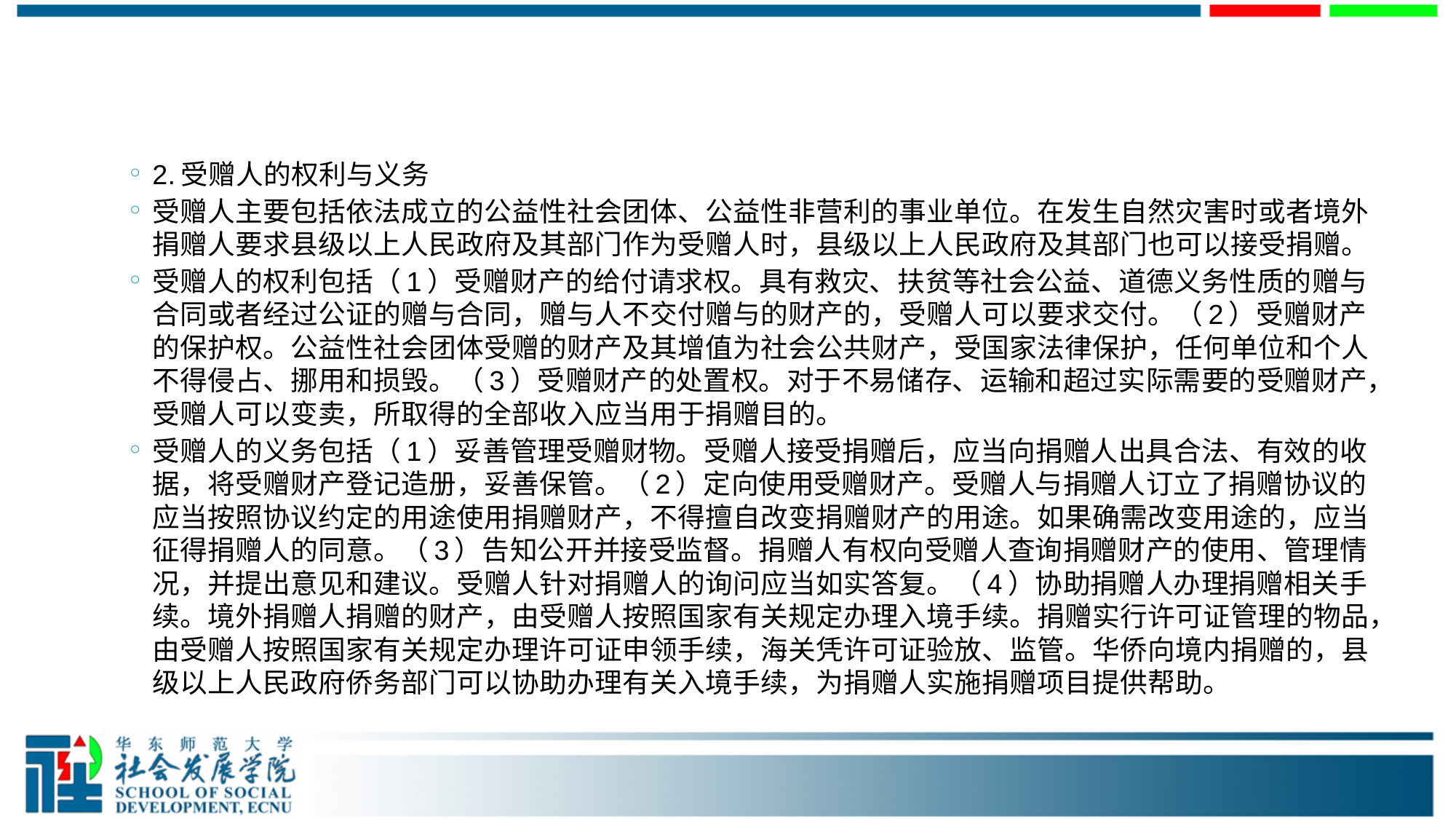

#
2.受赠人的权利与义务
受赠人主要包括依法成立的公益性社会团体、公益性非营利的事业单位。在发生自然灾害时或者境外捐赠人要求县级以上人民政府及其部门作为受赠人时，县级以上人民政府及其部门也可以接受捐赠。
受赠人的权利包括（1）受赠财产的给付请求权。具有救灾、扶贫等社会公益、道德义务性质的赠与合同或者经过公证的赠与合同，赠与人不交付赠与的财产的，受赠人可以要求交付。（2）受赠财产的保护权。公益性社会团体受赠的财产及其增值为社会公共财产，受国家法律保护，任何单位和个人不得侵占、挪用和损毁。（3）受赠财产的处置权。对于不易储存、运输和超过实际需要的受赠财产，受赠人可以变卖，所取得的全部收入应当用于捐赠目的。
受赠人的义务包括（1）妥善管理受赠财物。受赠人接受捐赠后，应当向捐赠人出具合法、有效的收据，将受赠财产登记造册，妥善保管。（2）定向使用受赠财产。受赠人与捐赠人订立了捐赠协议的应当按照协议约定的用途使用捐赠财产，不得擅自改变捐赠财产的用途。如果确需改变用途的，应当征得捐赠人的同意。（3）告知公开并接受监督。捐赠人有权向受赠人查询捐赠财产的使用、管理情况，并提出意见和建议。受赠人针对捐赠人的询问应当如实答复。（4）协助捐赠人办理捐赠相关手续。境外捐赠人捐赠的财产，由受赠人按照国家有关规定办理入境手续。捐赠实行许可证管理的物品，由受赠人按照国家有关规定办理许可证申领手续，海关凭许可证验放、监管。华侨向境内捐赠的，县级以上人民政府侨务部门可以协助办理有关入境手续，为捐赠人实施捐赠项目提供帮助。